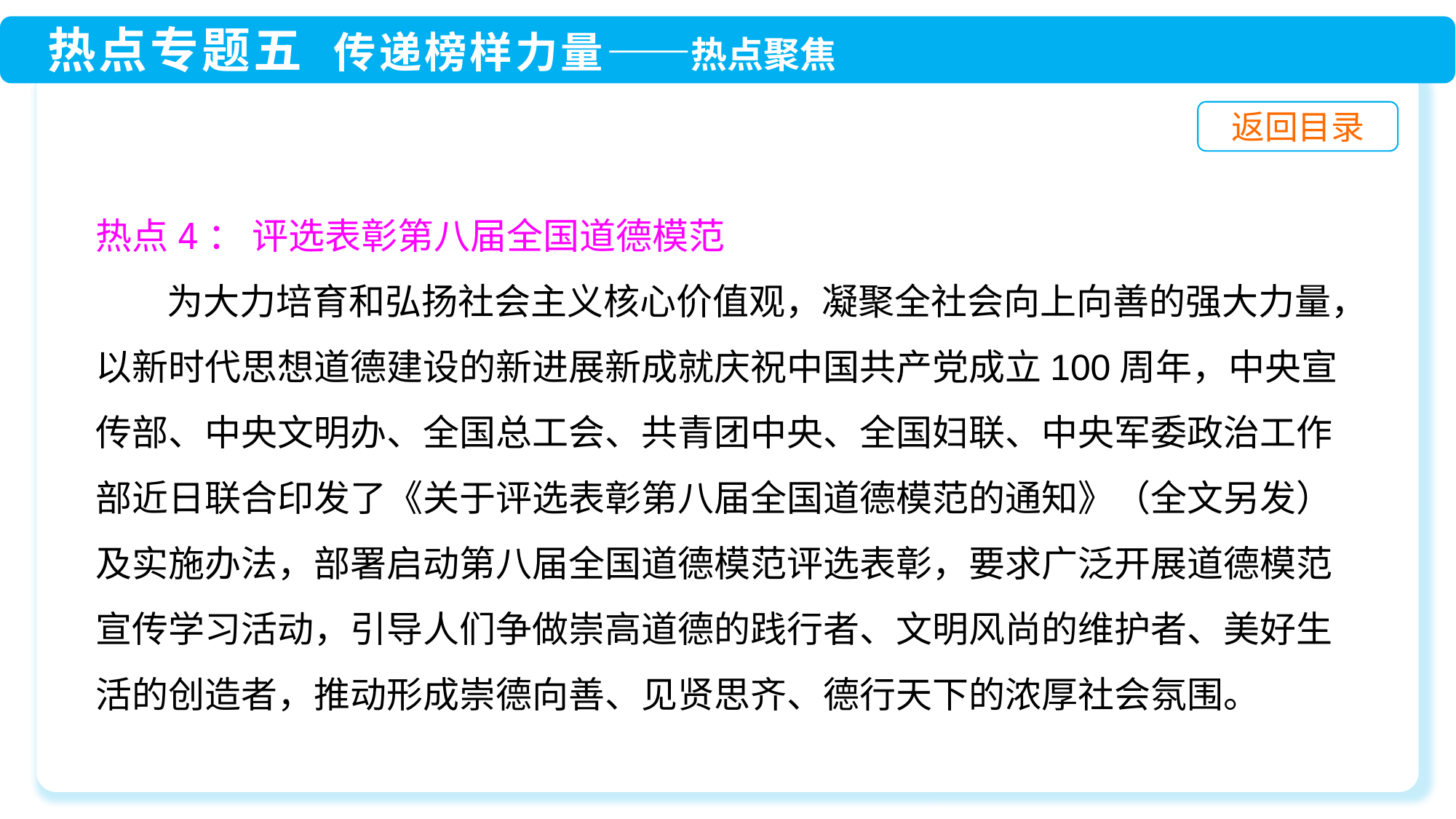

热点4： 评选表彰第八届全国道德模范
 为大力培育和弘扬社会主义核心价值观，凝聚全社会向上向善的强大力量，以新时代思想道德建设的新进展新成就庆祝中国共产党成立100周年，中央宣传部、中央文明办、全国总工会、共青团中央、全国妇联、中央军委政治工作部近日联合印发了《关于评选表彰第八届全国道德模范的通知》（全文另发）及实施办法，部署启动第八届全国道德模范评选表彰，要求广泛开展道德模范宣传学习活动，引导人们争做崇高道德的践行者、文明风尚的维护者、美好生活的创造者，推动形成崇德向善、见贤思齐、德行天下的浓厚社会氛围。